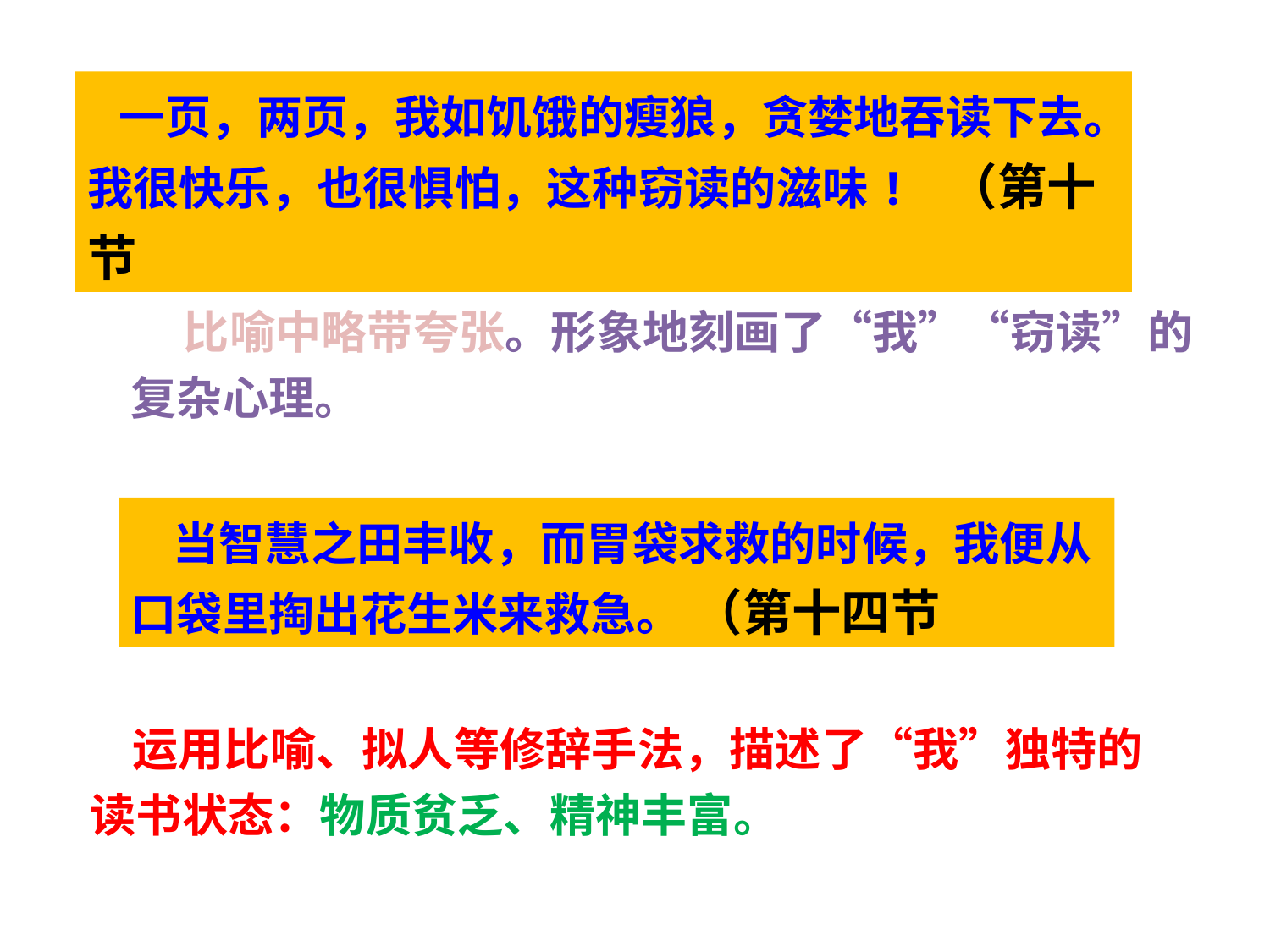

一页，两页，我如饥饿的瘦狼，贪婪地吞读下去。我很快乐，也很惧怕，这种窃读的滋味! （第十节
    比喻中略带夸张。形象地刻画了“我”“窃读”的复杂心理。
   当智慧之田丰收，而胃袋求救的时候，我便从口袋里掏出花生米来救急。 （第十四节
   运用比喻、拟人等修辞手法，描述了“我”独特的读书状态：物质贫乏、精神丰富。